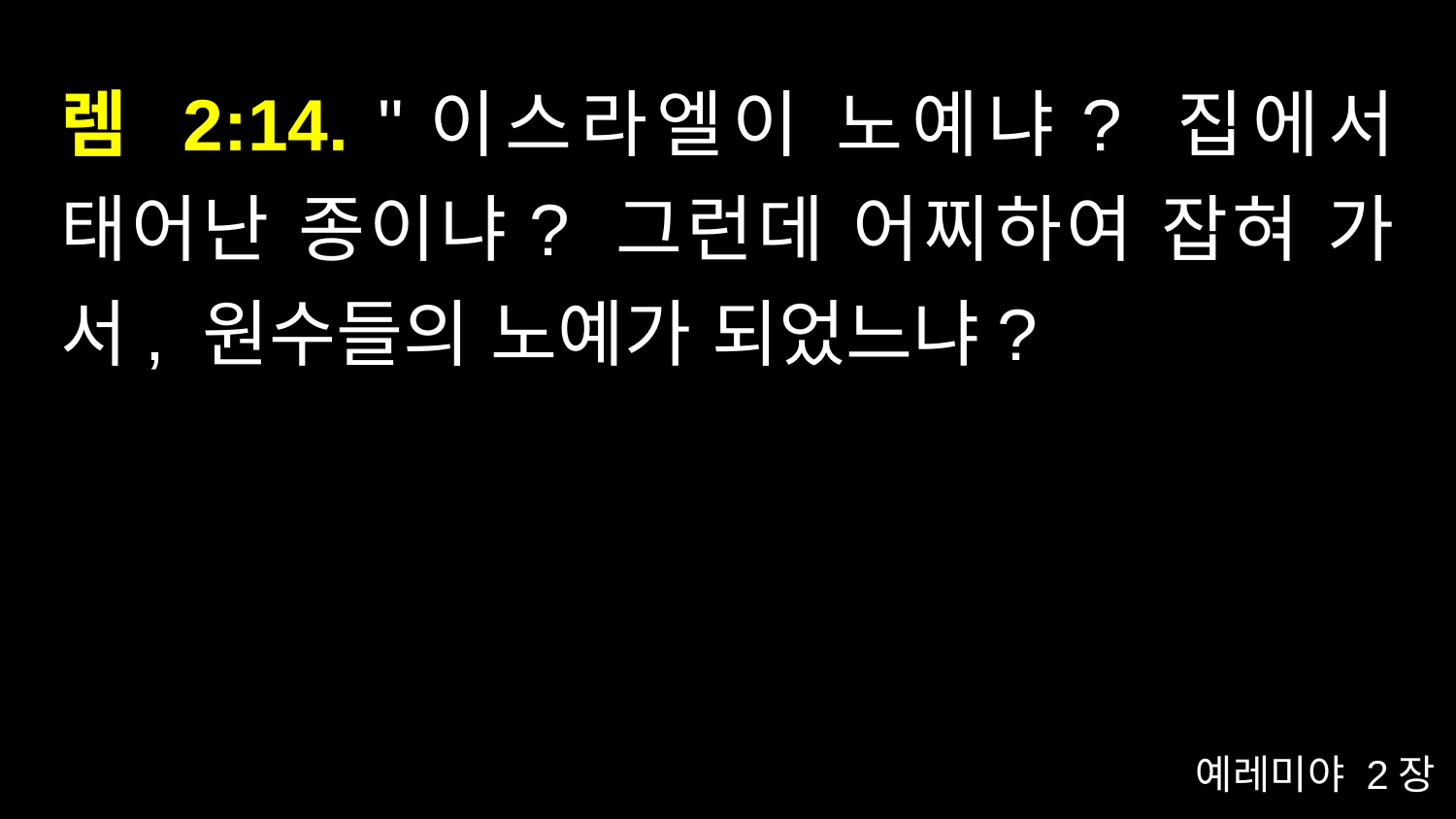

# 렘 2:14. "이스라엘이 노예냐? 집에서 태어난 종이냐? 그런데 어찌하여 잡혀 가서, 원수들의 노예가 되었느냐?
예레미야 2장